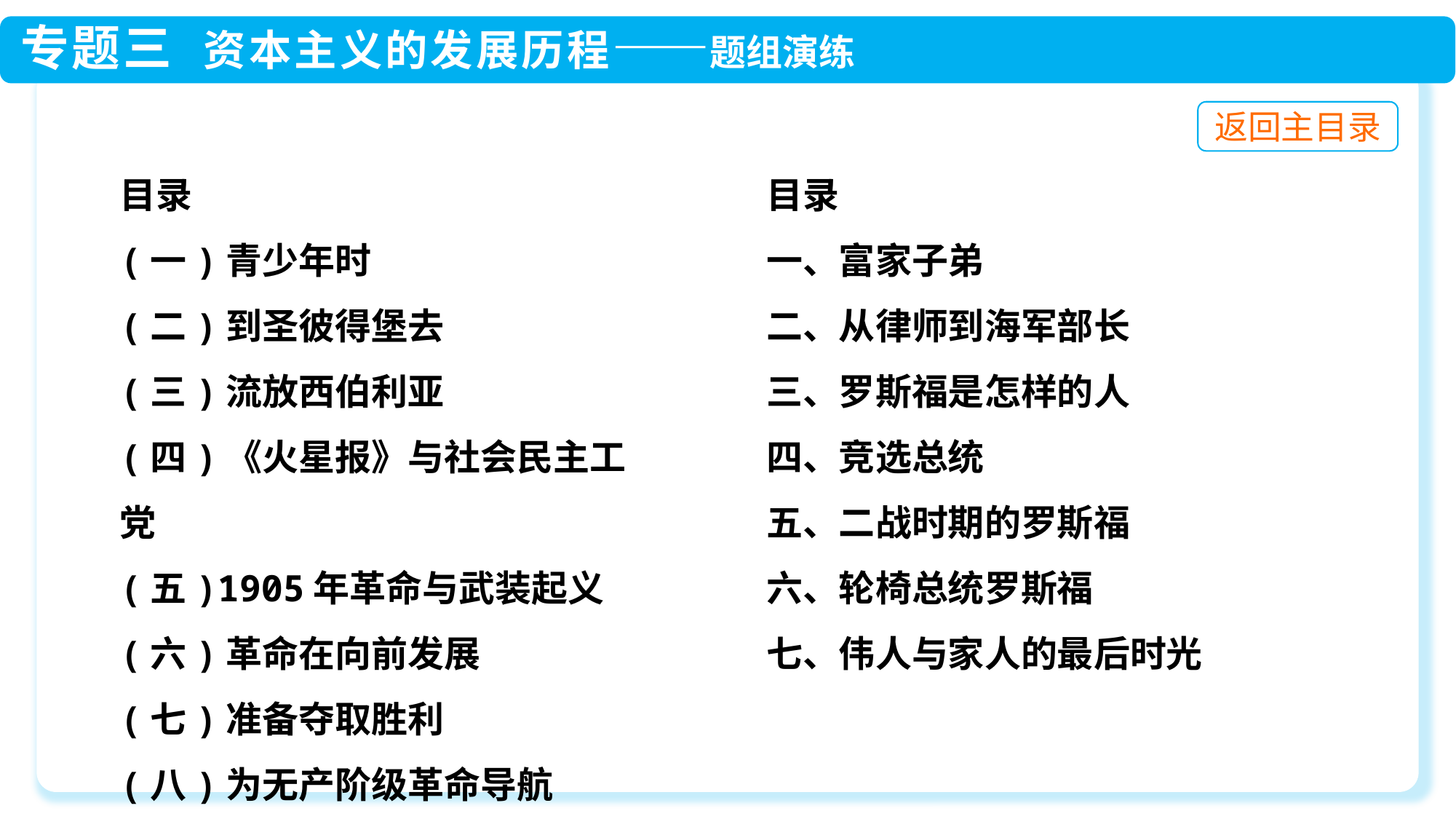

目录
(一)青少年时
(二)到圣彼得堡去
(三)流放西伯利亚
(四)《火星报》与社会民主工党
(五)1905年革命与武装起义
(六)革命在向前发展
(七)准备夺取胜利
(八)为无产阶级革命导航
目录
一、富家子弟
二、从律师到海军部长
三、罗斯福是怎样的人
四、竞选总统
五、二战时期的罗斯福
六、轮椅总统罗斯福
七、伟人与家人的最后时光